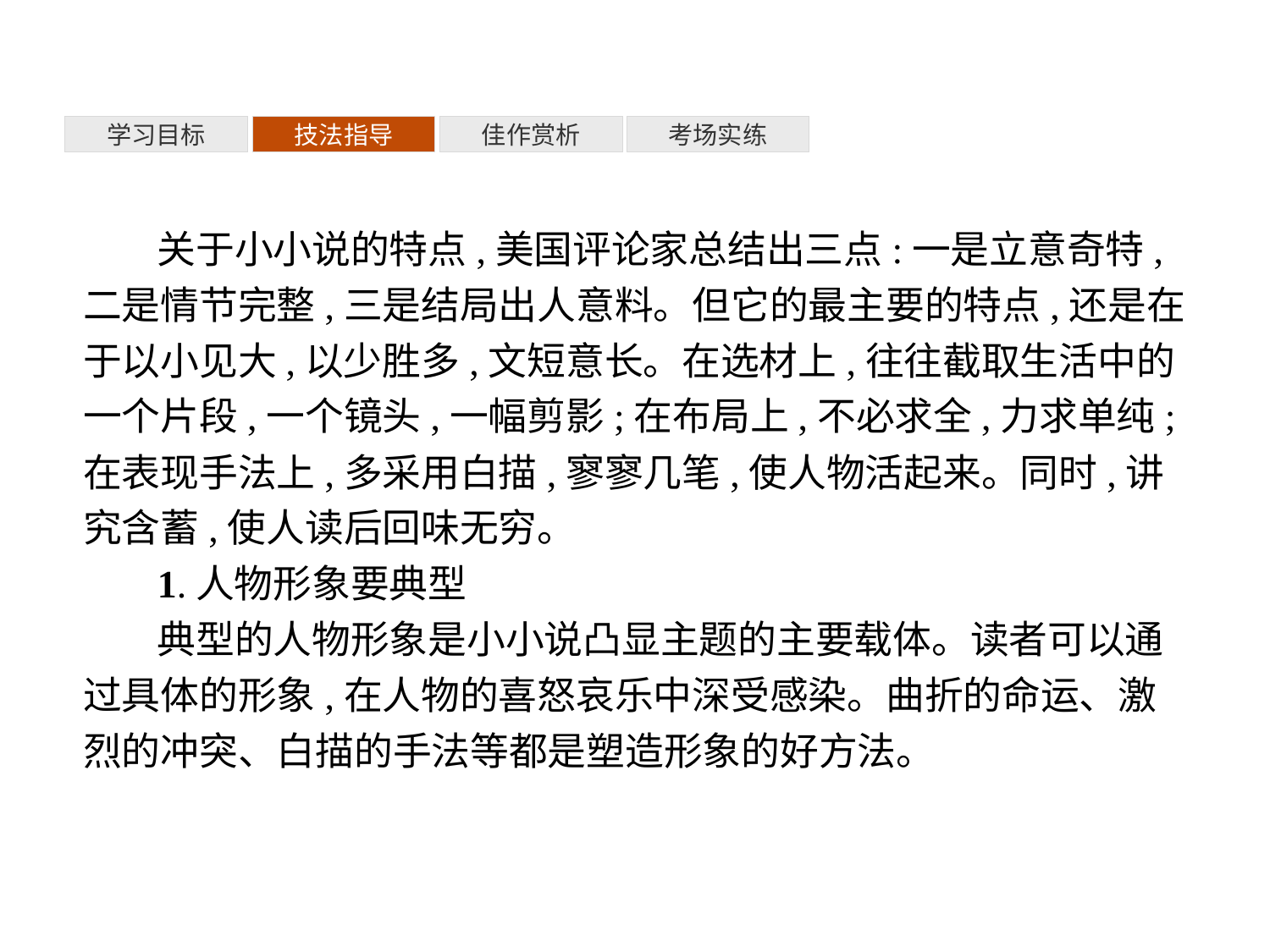

考场实练
佳作赏析
技法指导
学习目标
关于小小说的特点,美国评论家总结出三点:一是立意奇特,二是情节完整,三是结局出人意料。但它的最主要的特点,还是在于以小见大,以少胜多,文短意长。在选材上,往往截取生活中的一个片段,一个镜头,一幅剪影;在布局上,不必求全,力求单纯;在表现手法上,多采用白描,寥寥几笔,使人物活起来。同时,讲究含蓄,使人读后回味无穷。
1.人物形象要典型
典型的人物形象是小小说凸显主题的主要载体。读者可以通过具体的形象,在人物的喜怒哀乐中深受感染。曲折的命运、激烈的冲突、白描的手法等都是塑造形象的好方法。